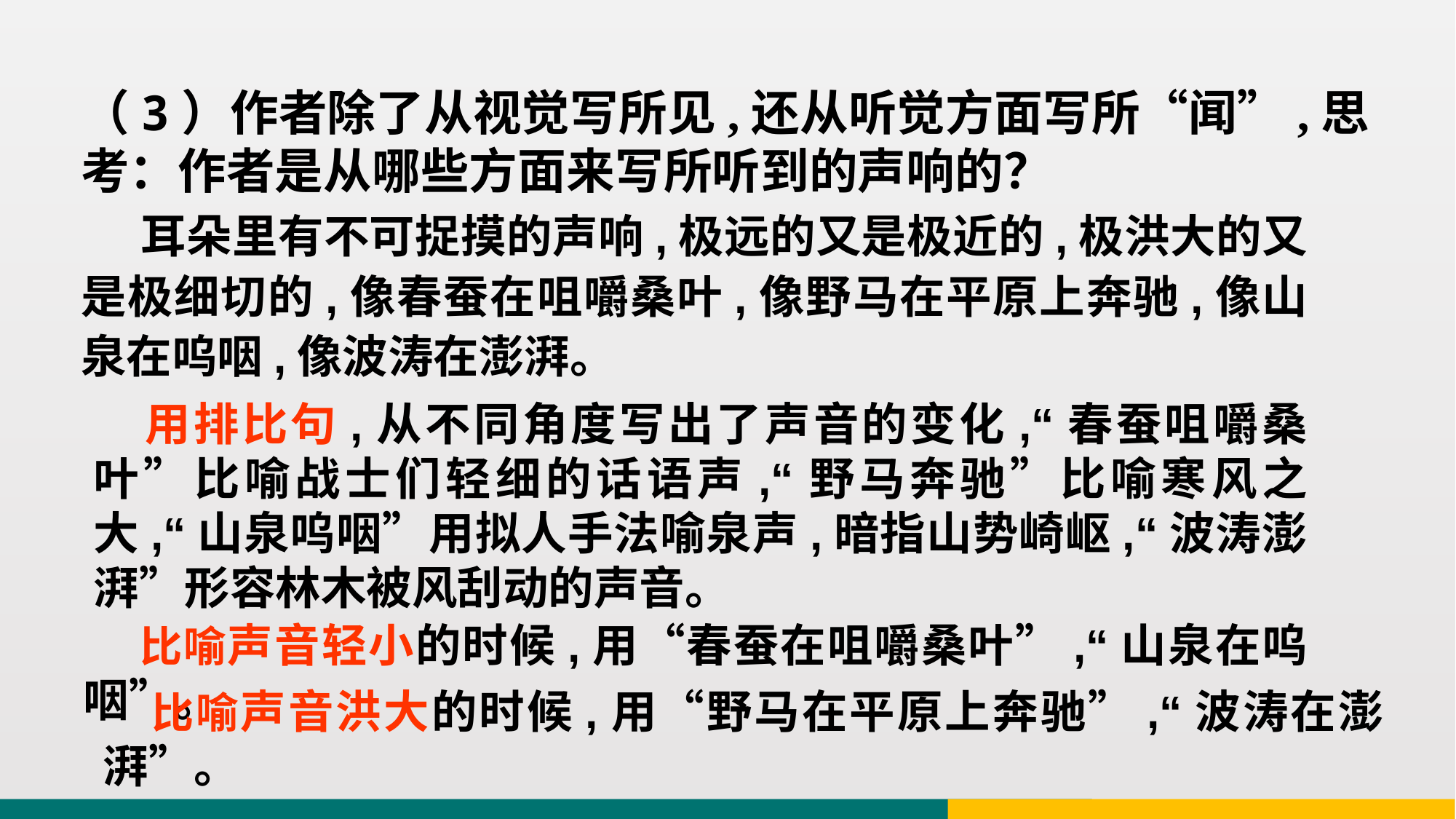

（3）作者除了从视觉写所见,还从听觉方面写所“闻”,思考：作者是从哪些方面来写所听到的声响的？
     耳朵里有不可捉摸的声响,极远的又是极近的,极洪大的又是极细切的,像春蚕在咀嚼桑叶,像野马在平原上奔驰,像山泉在呜咽,像波涛在澎湃。
   用排比句,从不同角度写出了声音的变化,“春蚕咀嚼桑叶”比喻战士们轻细的话语声,“野马奔驰”比喻寒风之大,“山泉呜咽”用拟人手法喻泉声,暗指山势崎岖,“波涛澎湃”形容林木被风刮动的声音。
    比喻声音轻小的时候,用“春蚕在咀嚼桑叶”,“山泉在呜咽”。
   比喻声音洪大的时候,用“野马在平原上奔驰”,“波涛在澎湃”。